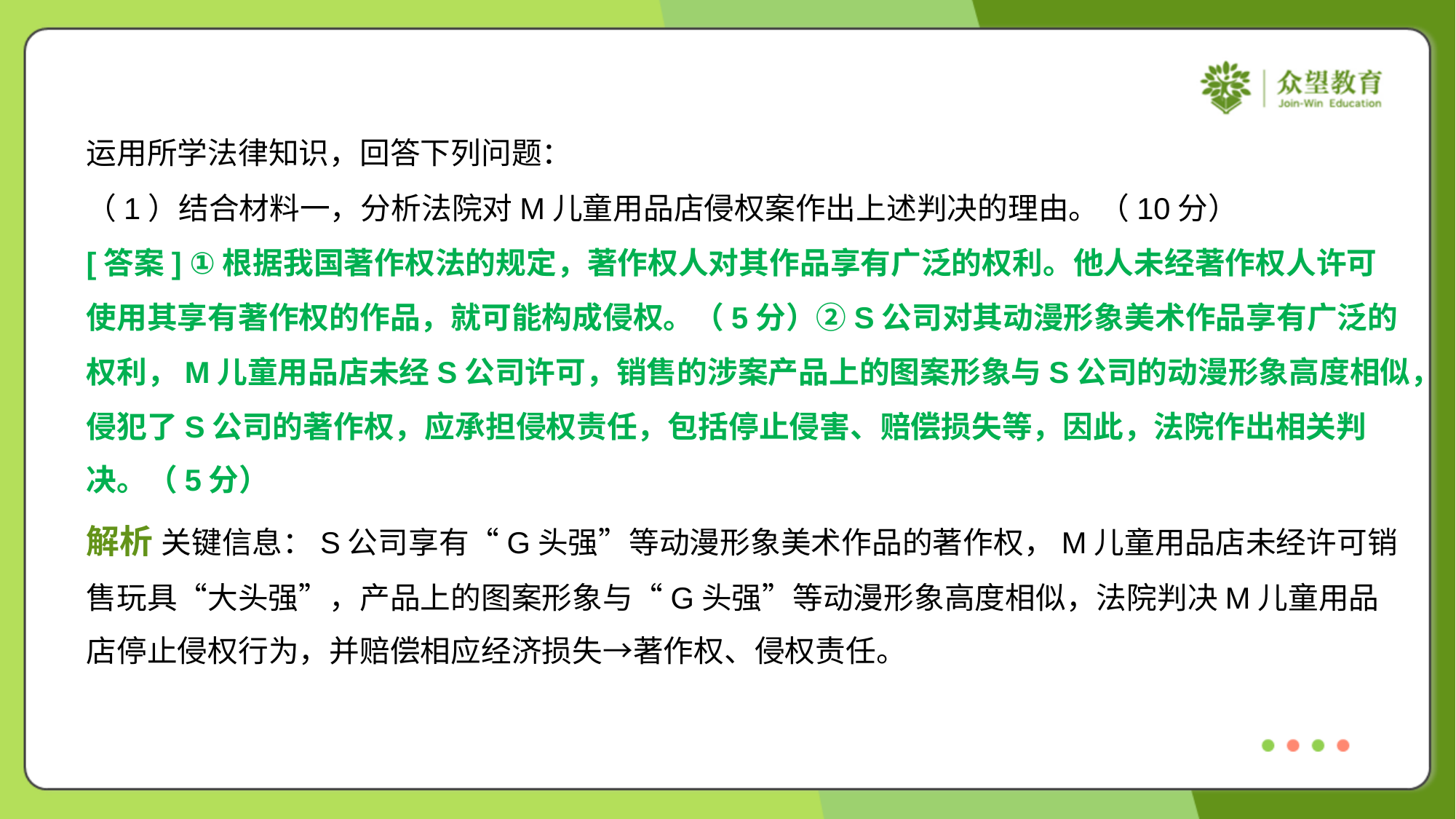

运用所学法律知识，回答下列问题：
（1）结合材料一，分析法院对M儿童用品店侵权案作出上述判决的理由。（10分）
[答案] ①根据我国著作权法的规定，著作权人对其作品享有广泛的权利。他人未经著作权人许可
使用其享有著作权的作品，就可能构成侵权。（5分）②S公司对其动漫形象美术作品享有广泛的
权利，M儿童用品店未经S公司许可，销售的涉案产品上的图案形象与S公司的动漫形象高度相似，
侵犯了S公司的著作权，应承担侵权责任，包括停止侵害、赔偿损失等，因此，法院作出相关判
决。（5分）
解析 关键信息：S公司享有“G头强”等动漫形象美术作品的著作权，M儿童用品店未经许可销
售玩具“大头强”，产品上的图案形象与“G头强”等动漫形象高度相似，法院判决M儿童用品
店停止侵权行为，并赔偿相应经济损失→著作权、侵权责任。